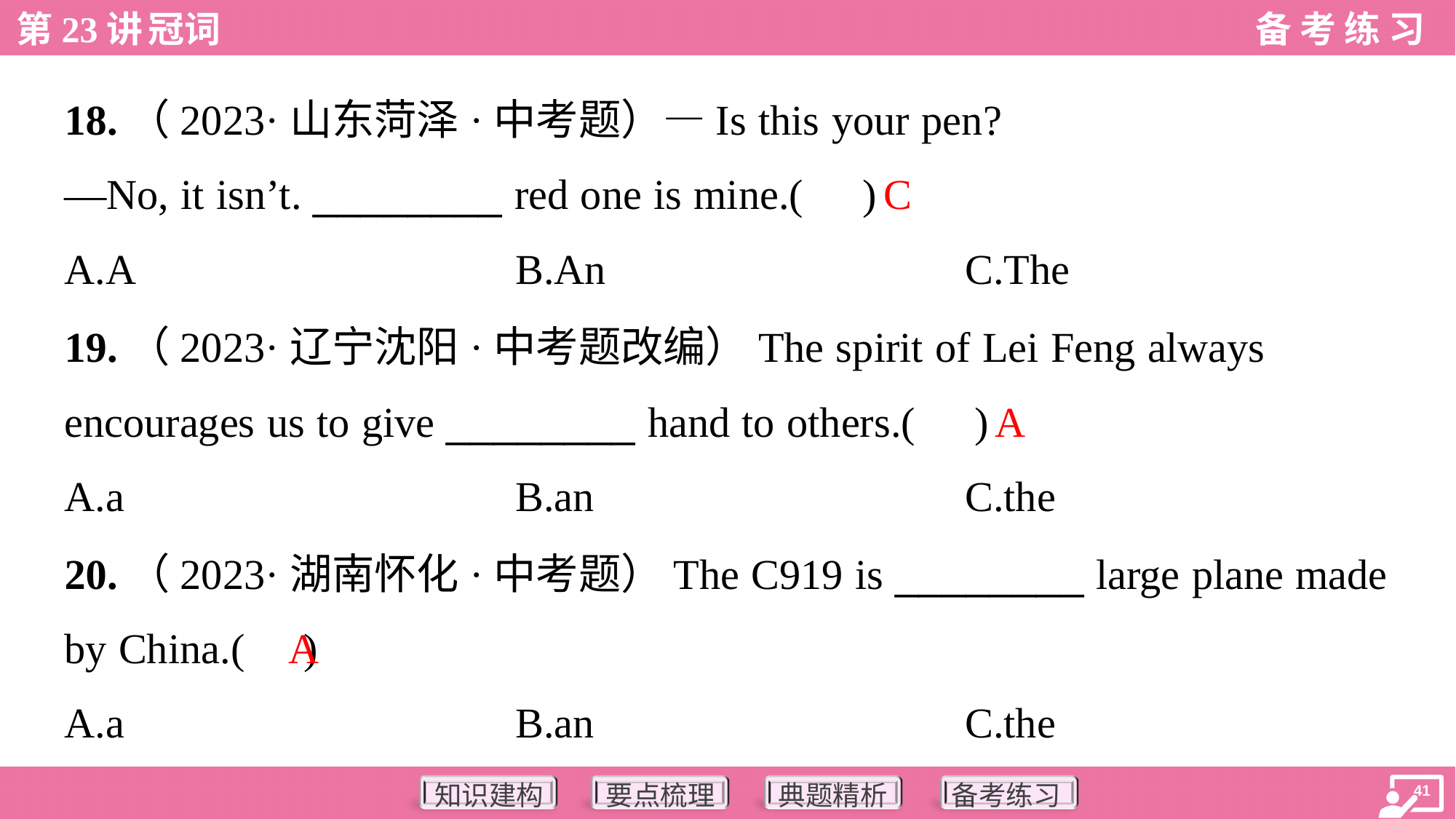

18.（2023·山东菏泽·中考题）—Is this your pen?
—No, it isn’t. ________ red one is mine.(     )
C
A.A	B.An	C.The
19.（2023·辽宁沈阳·中考题改编）The spirit of Lei Feng always
encourages us to give ________ hand to others.(     )
A
A.a	B.an	C.the
20.（2023·湖南怀化·中考题）The C919 is ________ large plane made
by China.(     )
A
A.a	B.an	C.the